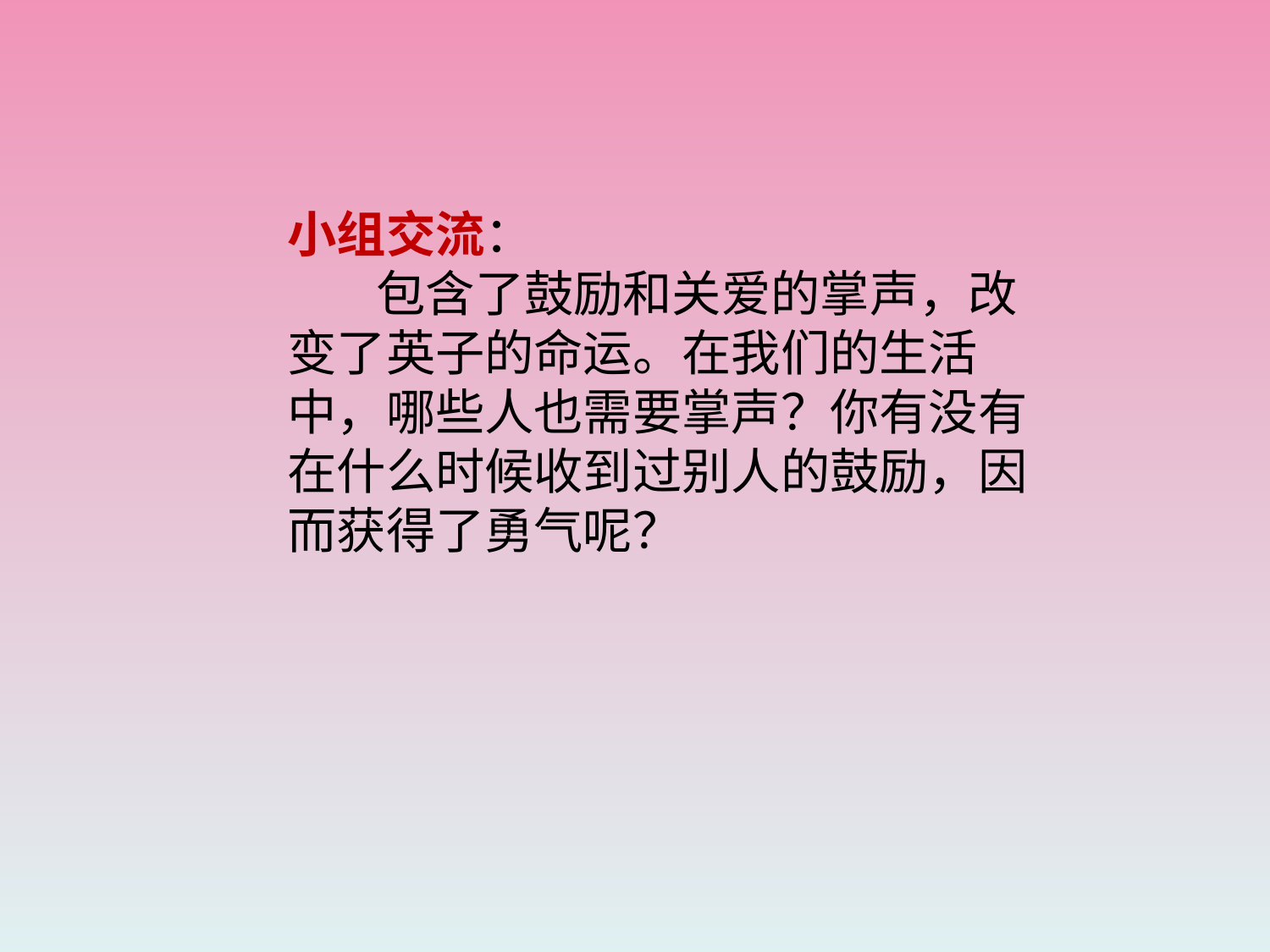

小组交流：
       包含了鼓励和关爱的掌声，改变了英子的命运。在我们的生活中，哪些人也需要掌声？你有没有在什么时候收到过别人的鼓励，因而获得了勇气呢？